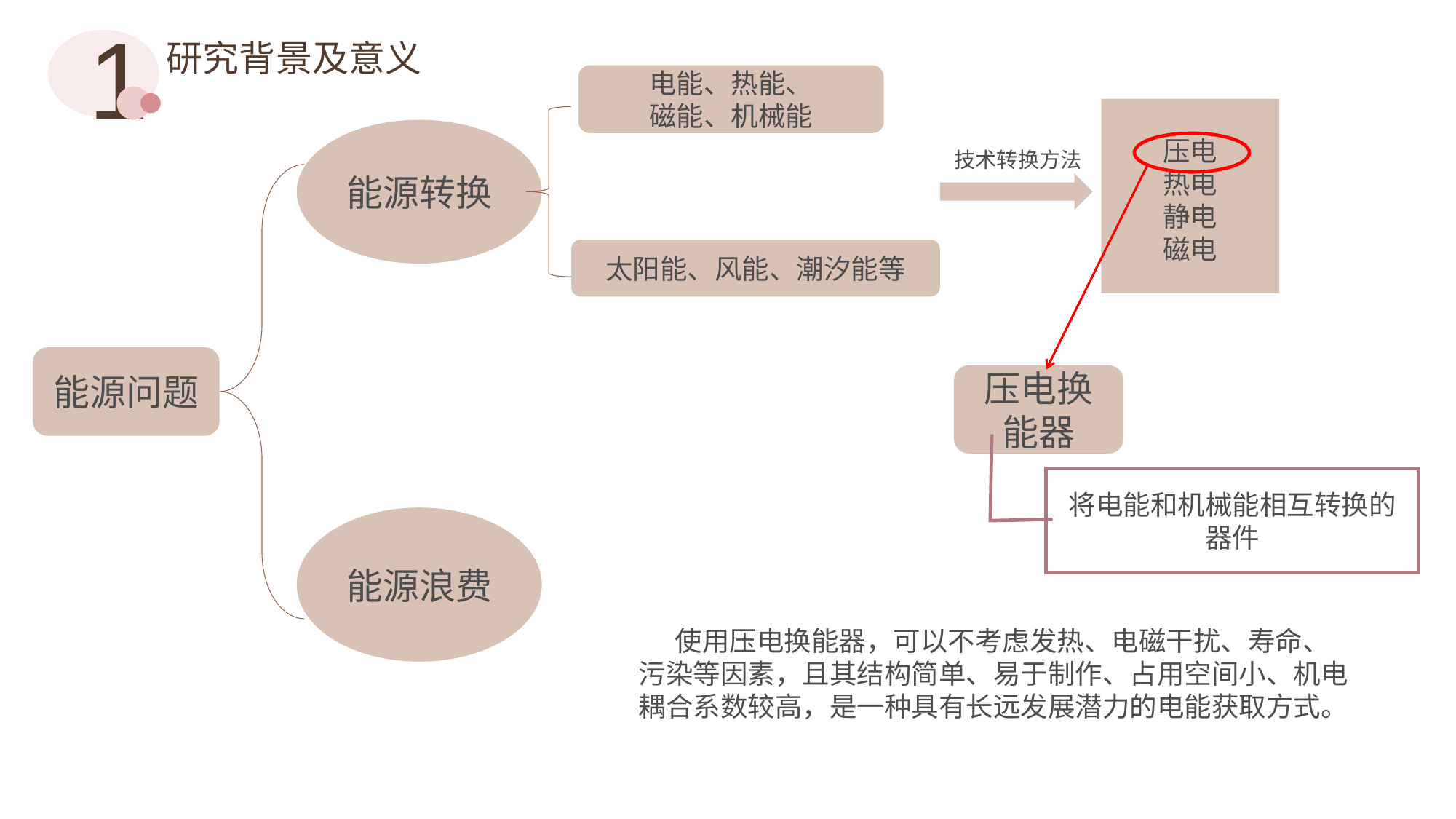

1

研究背景及意义

电能、热能、
磁能、机械能

太阳能、风能、潮汐能等
压电
热电
静电
磁电

能源转换

使用压电换能器，可以不考虑发热、电磁干扰、寿命、污染等因素，且其结构简单、易于制作、占用空间小、机电耦合系数较高，是一种具有长远发展潜力的电能获取方式。
压电换能器
将电能和机械能相互转换的器件
技术转换方法

能源问题
能源浪费